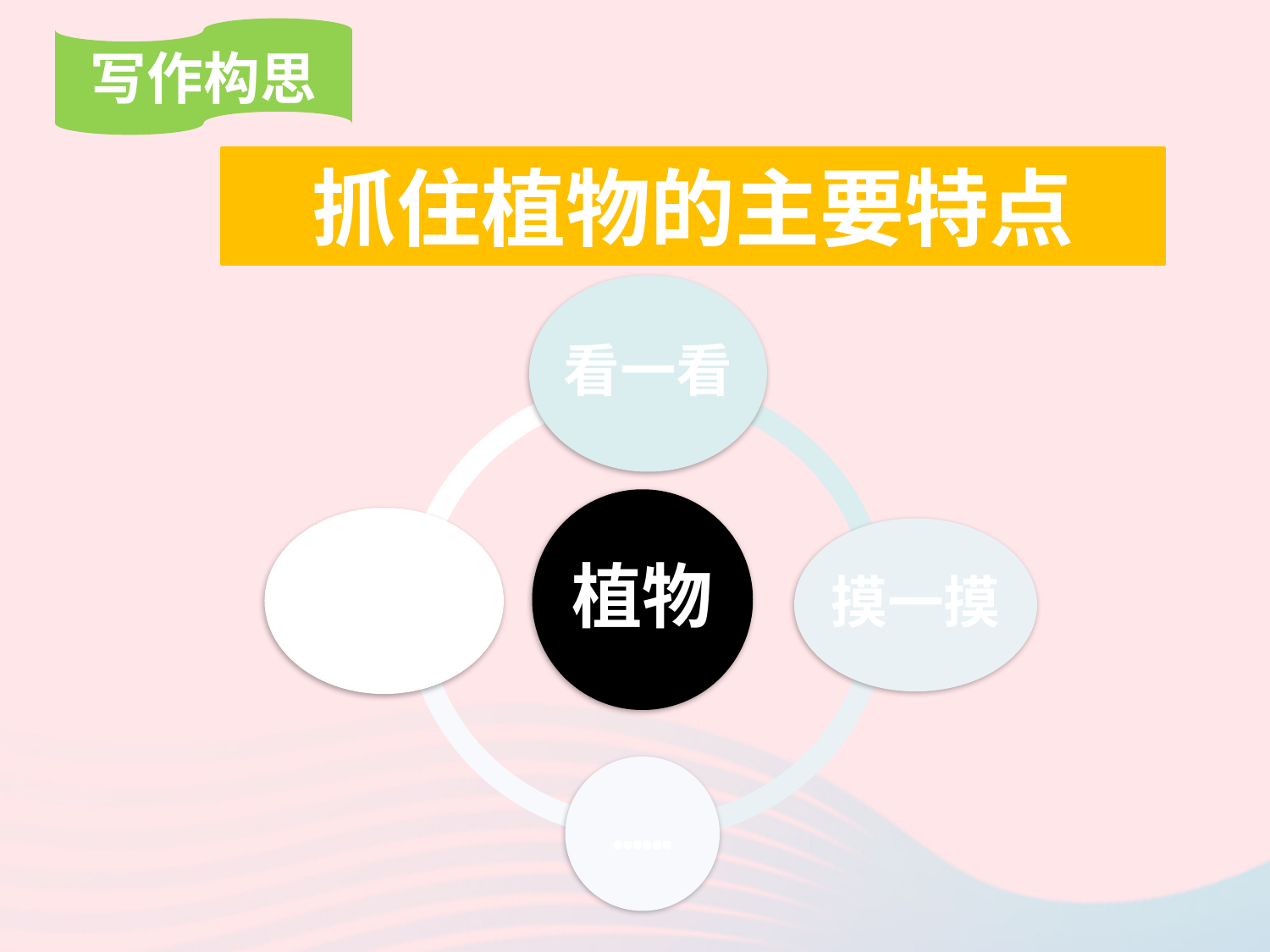

写作构思
抓住植物的主要特点
看一看

植物
闻一闻
摸一摸
……
0